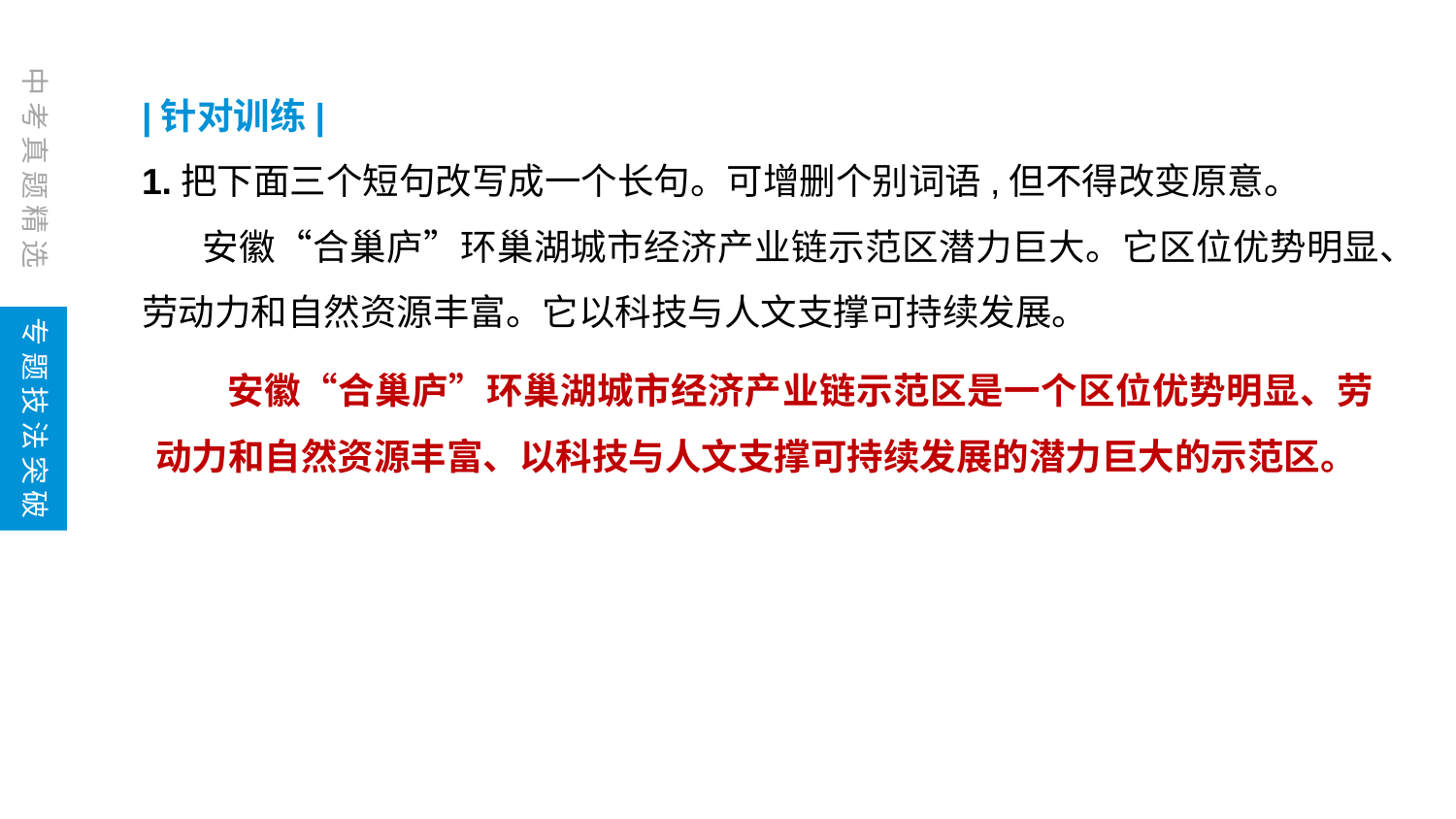

中考真题精选
|针对训练|
1.把下面三个短句改写成一个长句。可增删个别词语,但不得改变原意。
      安徽“合巢庐”环巢湖城市经济产业链示范区潜力巨大。它区位优势明显、劳动力和自然资源丰富。它以科技与人文支撑可持续发展。

专题技法突破
       安徽“合巢庐”环巢湖城市经济产业链示范区是一个区位优势明显、劳动力和自然资源丰富、以科技与人文支撑可持续发展的潜力巨大的示范区。